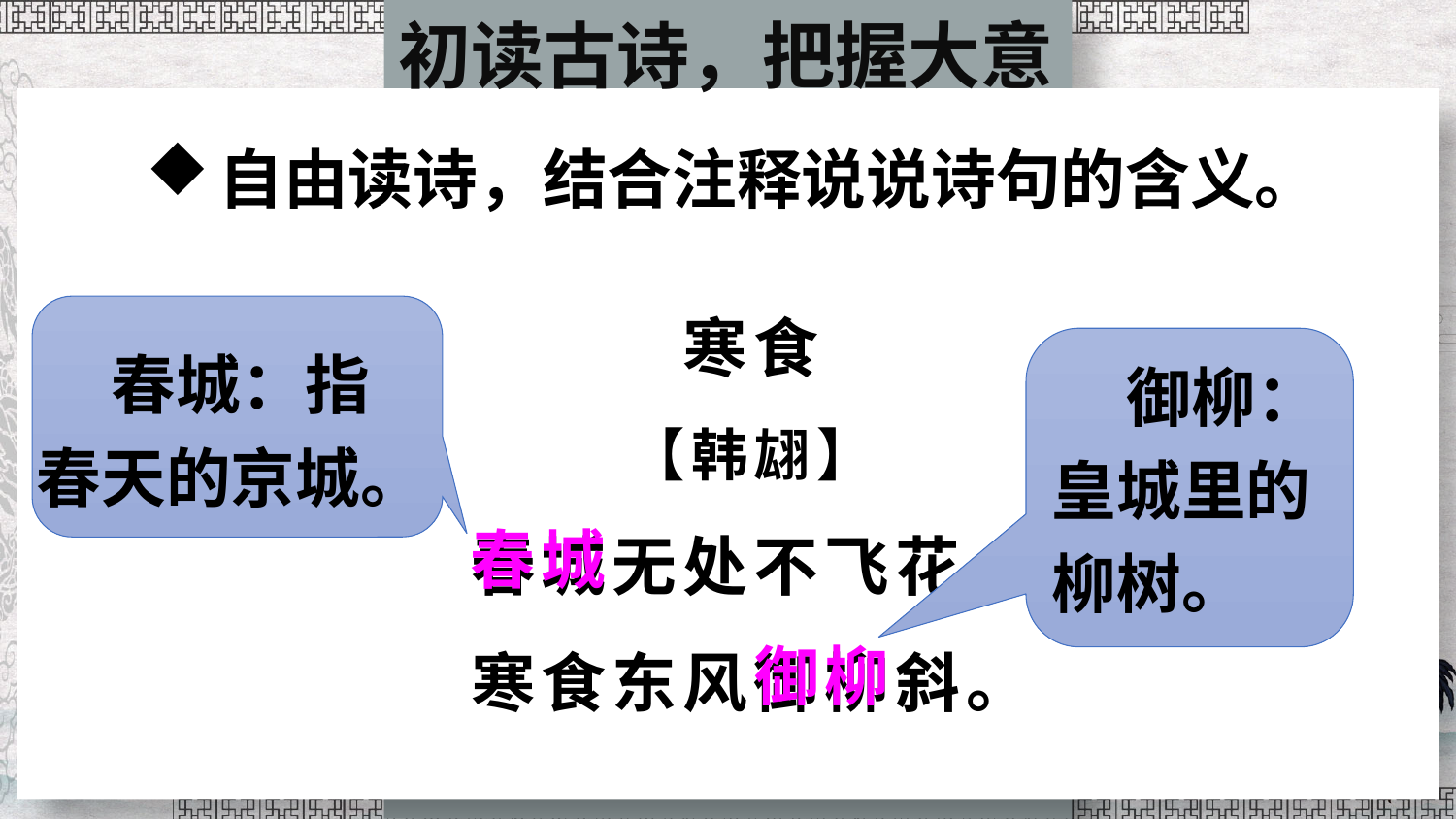

初读古诗，把握大意
自由读诗，结合注释说说诗句的含义。
寒食
【韩翃】
春城无处不飞花，
寒食东风御柳斜。

    春城：指春天的京城。

    御柳：皇城里的柳树。
春城
御柳